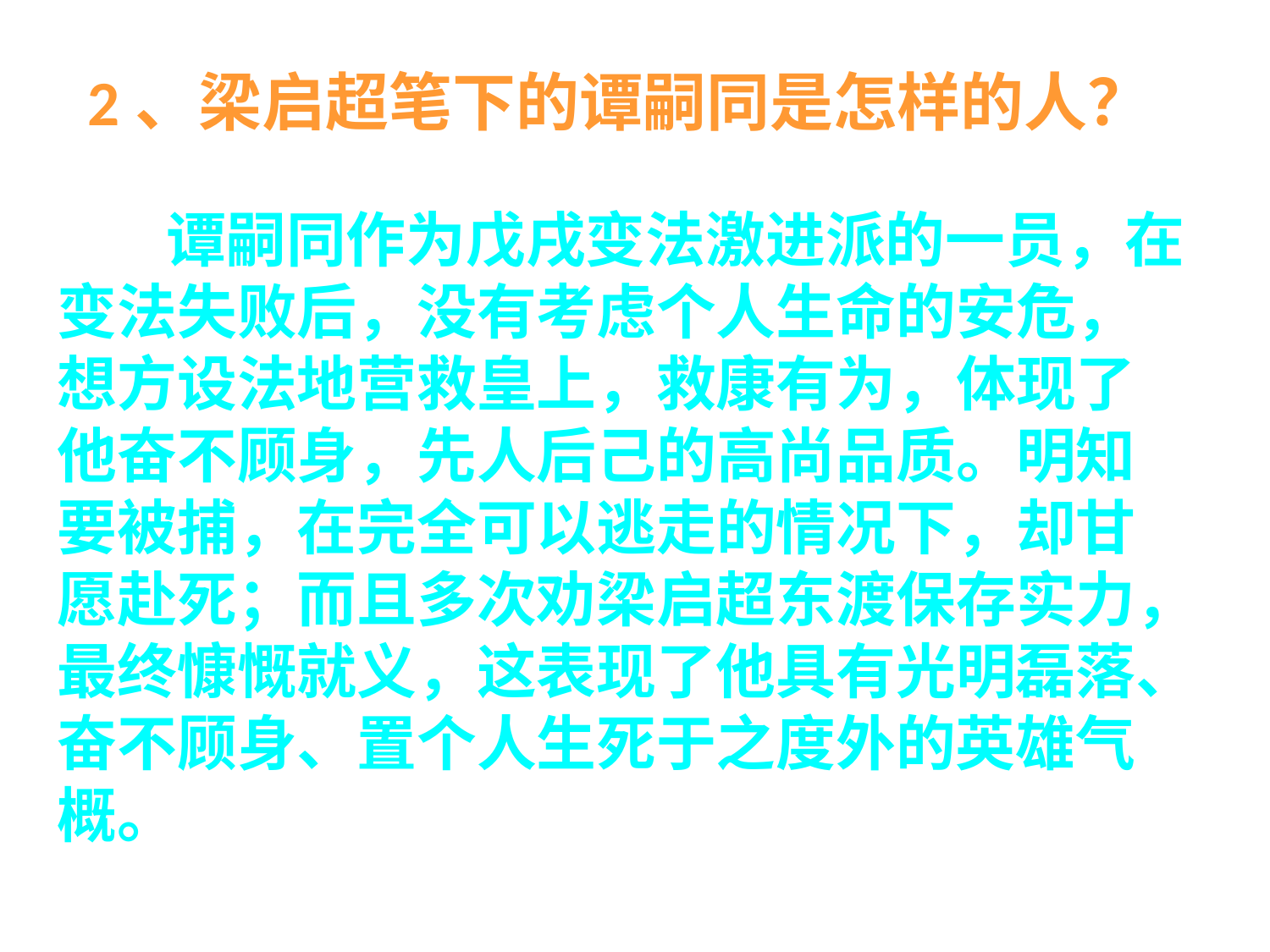

2、梁启超笔下的谭嗣同是怎样的人？
       谭嗣同作为戊戌变法激进派的一员，在变法失败后，没有考虑个人生命的安危，想方设法地营救皇上，救康有为，体现了他奋不顾身，先人后己的高尚品质。明知要被捕，在完全可以逃走的情况下，却甘愿赴死；而且多次劝梁启超东渡保存实力，最终慷慨就义，这表现了他具有光明磊落、奋不顾身、置个人生死于之度外的英雄气概。